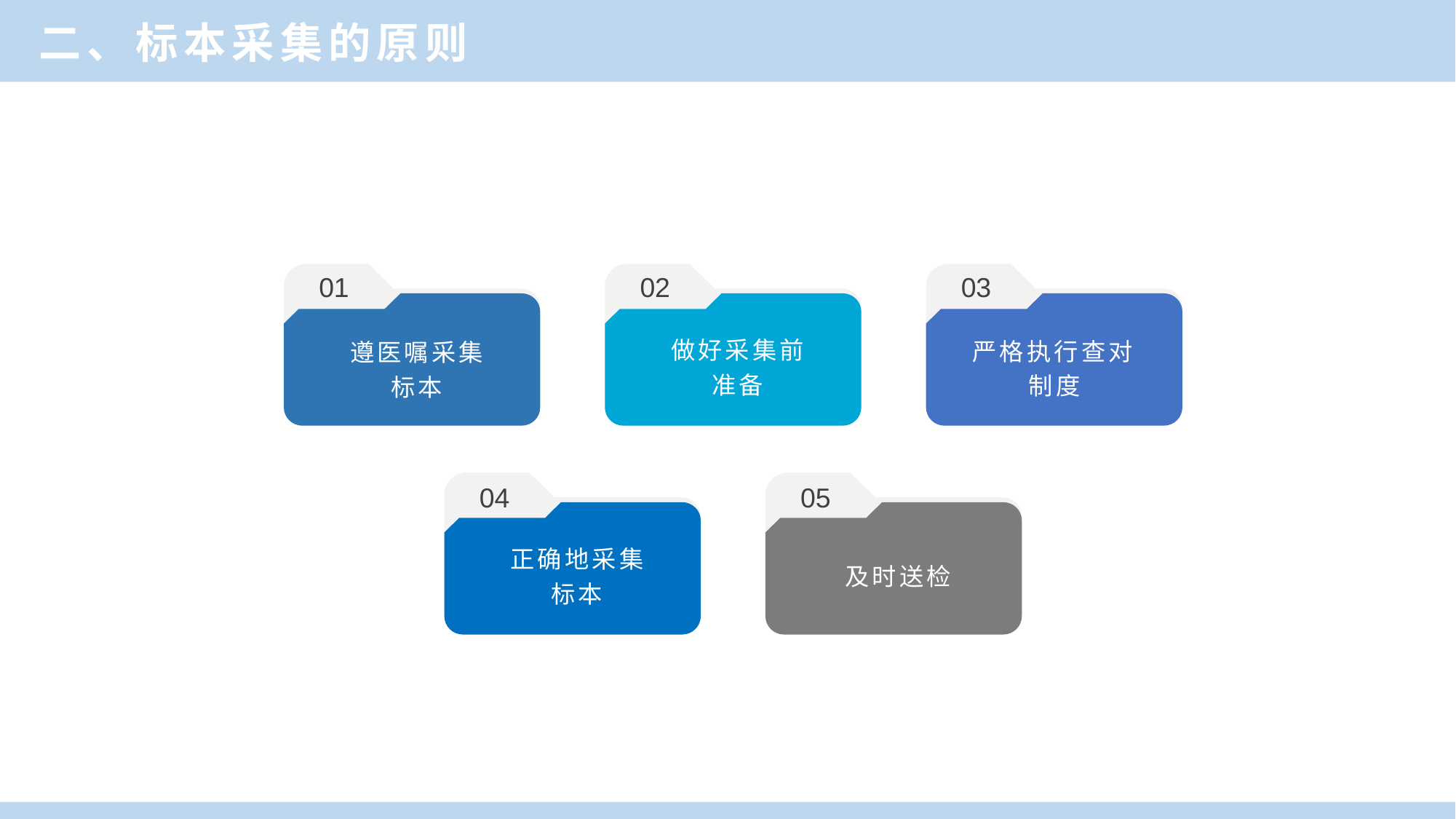

二、标本采集的原则

01
02
03

做好采集前
准备
严格执行查对制度
遵医嘱采集
标本

04
05

正确地采集
标本
及时送检